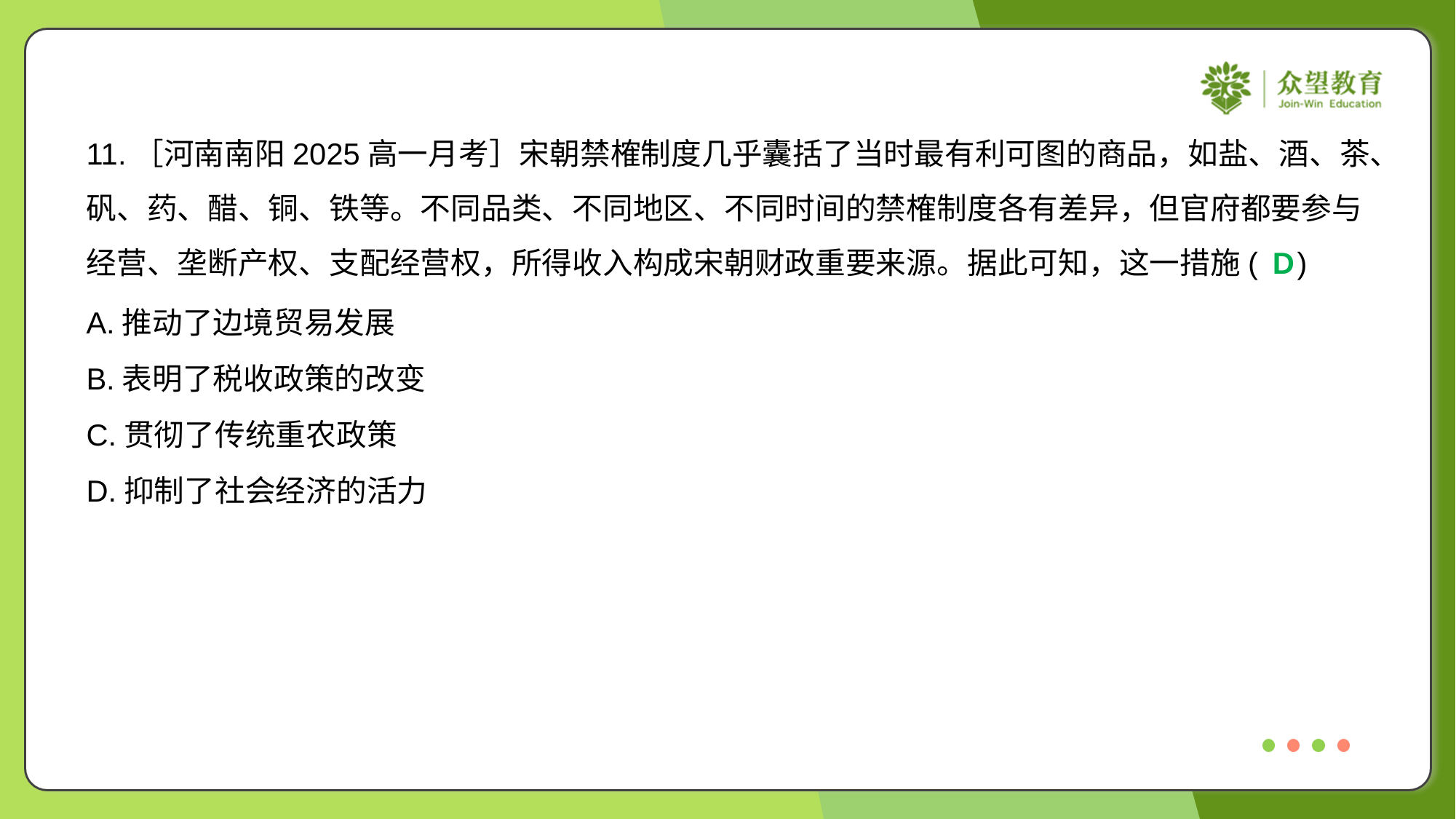

11.［河南南阳2025高一月考］宋朝禁榷制度几乎囊括了当时最有利可图的商品，如盐、酒、茶、
矾、药、醋、铜、铁等。不同品类、不同地区、不同时间的禁榷制度各有差异，但官府都要参与
经营、垄断产权、支配经营权，所得收入构成宋朝财政重要来源。据此可知，这一措施(     )
D
A.推动了边境贸易发展
B.表明了税收政策的改变
C.贯彻了传统重农政策
D.抑制了社会经济的活力